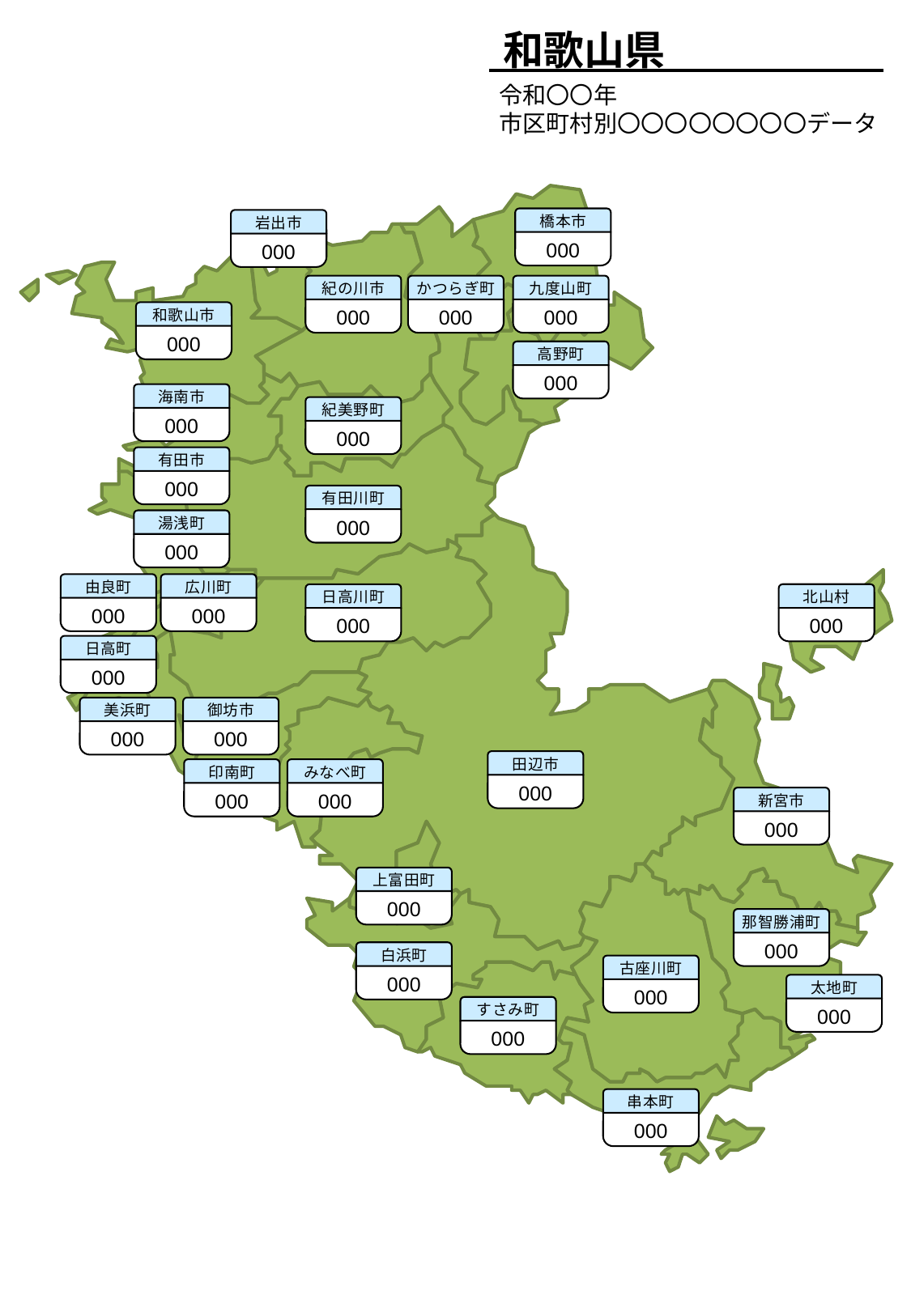

和歌山県
令和〇〇年
市区町村別〇〇〇〇〇〇〇〇データ

橋本市
000
岩出市
000
紀の川市
000
かつらぎ町
000
九度山町
000
和歌山市
000
高野町
000
海南市
000
紀美野町
000
有田市
000
有田川町
000
湯浅町
000
由良町
000
広川町
000
北山村
000
日高川町
000
日高町
000
美浜町
000
御坊市
000
田辺市
000
印南町
000
みなべ町
000
新宮市
000
上富田町
000
那智勝浦町
000
白浜町
000
古座川町
000
太地町
000
すさみ町
000
串本町
000